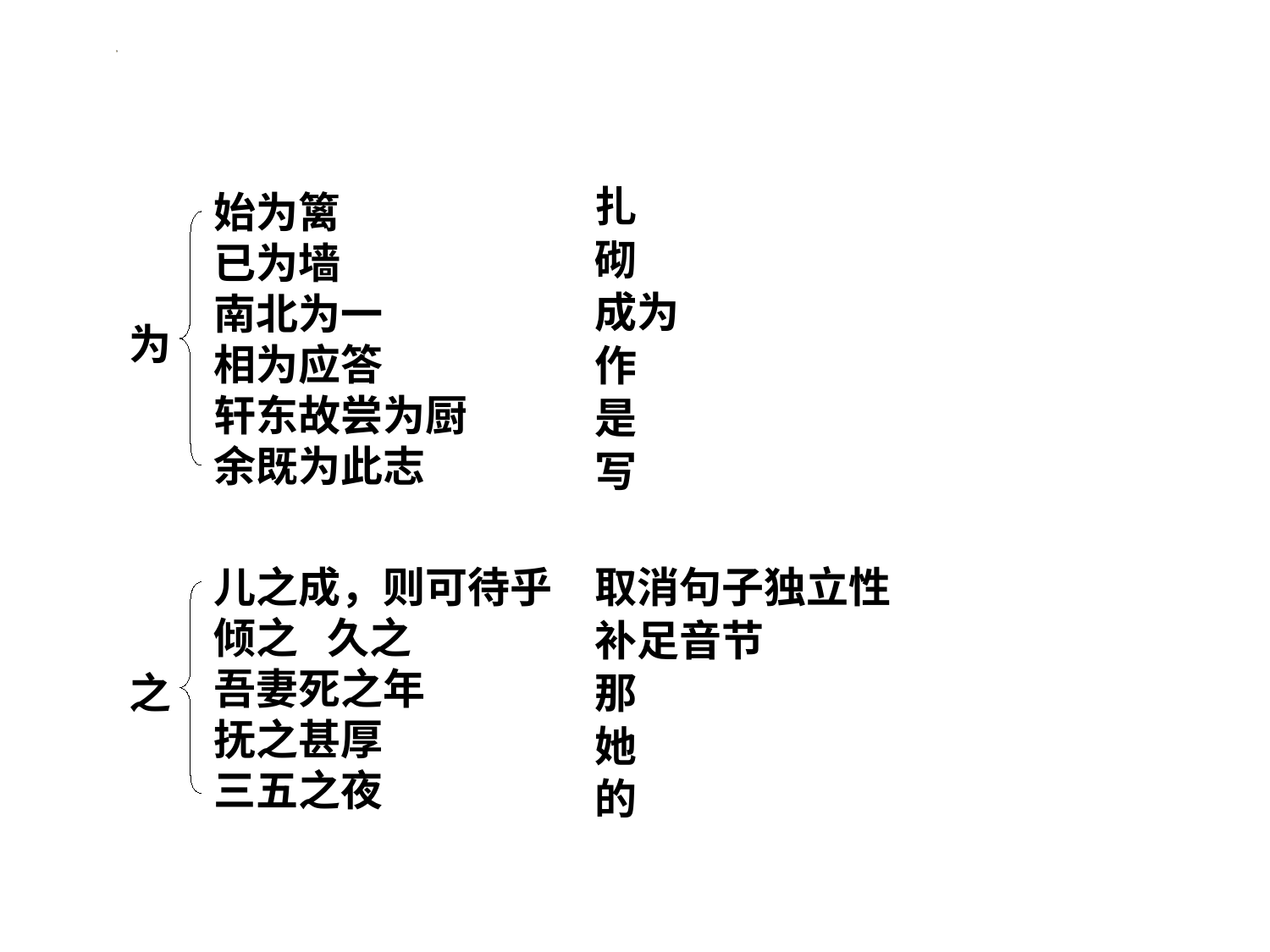

扎
始为篱
已为墙
南北为一
相为应答
轩东故尝为厨
余既为此志

砌
成为
为
作
是
写

儿之成，则可待乎
倾之   久之
吾妻死之年
抚之甚厚
三五之夜
取消句子独立性

补足音节
之
那
她
的